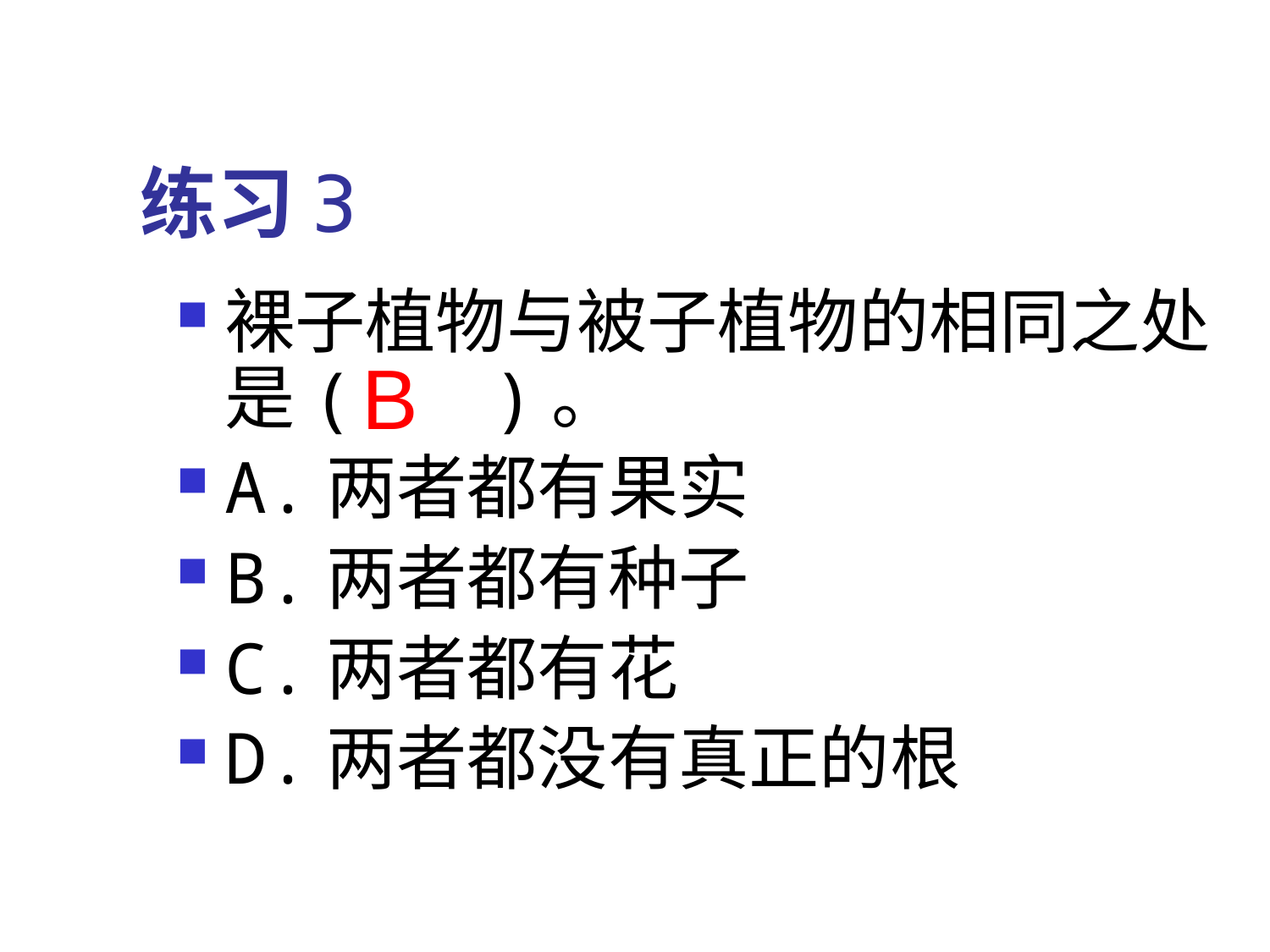

# 练习3
裸子植物与被子植物的相同之处是( 　 )。
A.两者都有果实
B.两者都有种子
C.两者都有花
D.两者都没有真正的根

B